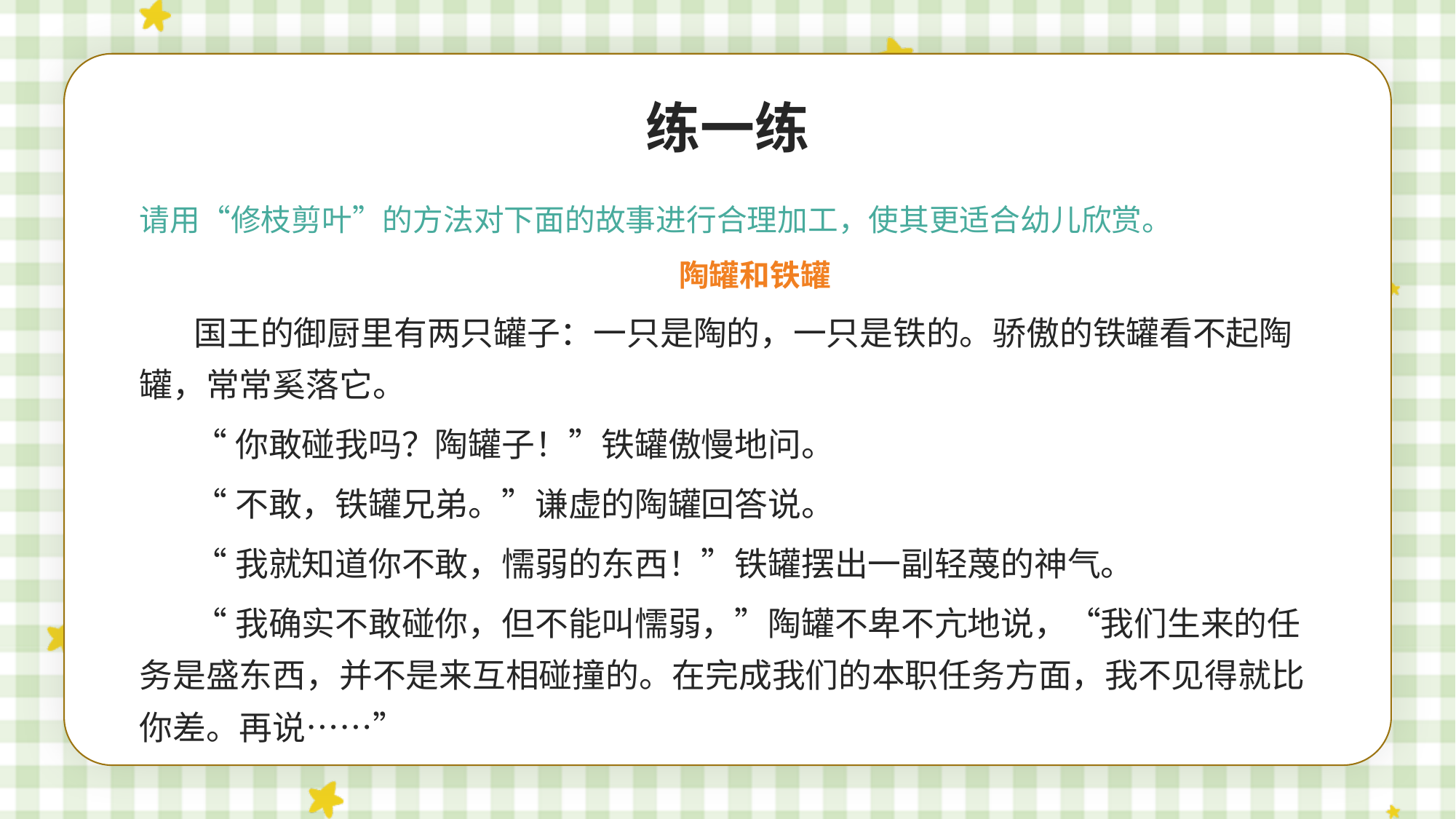

练一练
请用“修枝剪叶”的方法对下面的故事进行合理加工，使其更适合幼儿欣赏。
陶罐和铁罐
国王的御厨里有两只罐子：一只是陶的，一只是铁的。骄傲的铁罐看不起陶罐，常常奚落它。
“你敢碰我吗？陶罐子！”铁罐傲慢地问。
“不敢，铁罐兄弟。”谦虚的陶罐回答说。
“我就知道你不敢，懦弱的东西！”铁罐摆出一副轻蔑的神气。
“我确实不敢碰你，但不能叫懦弱，”陶罐不卑不亢地说，“我们生来的任务是盛东西，并不是来互相碰撞的。在完成我们的本职任务方面，我不见得就比你差。再说……”